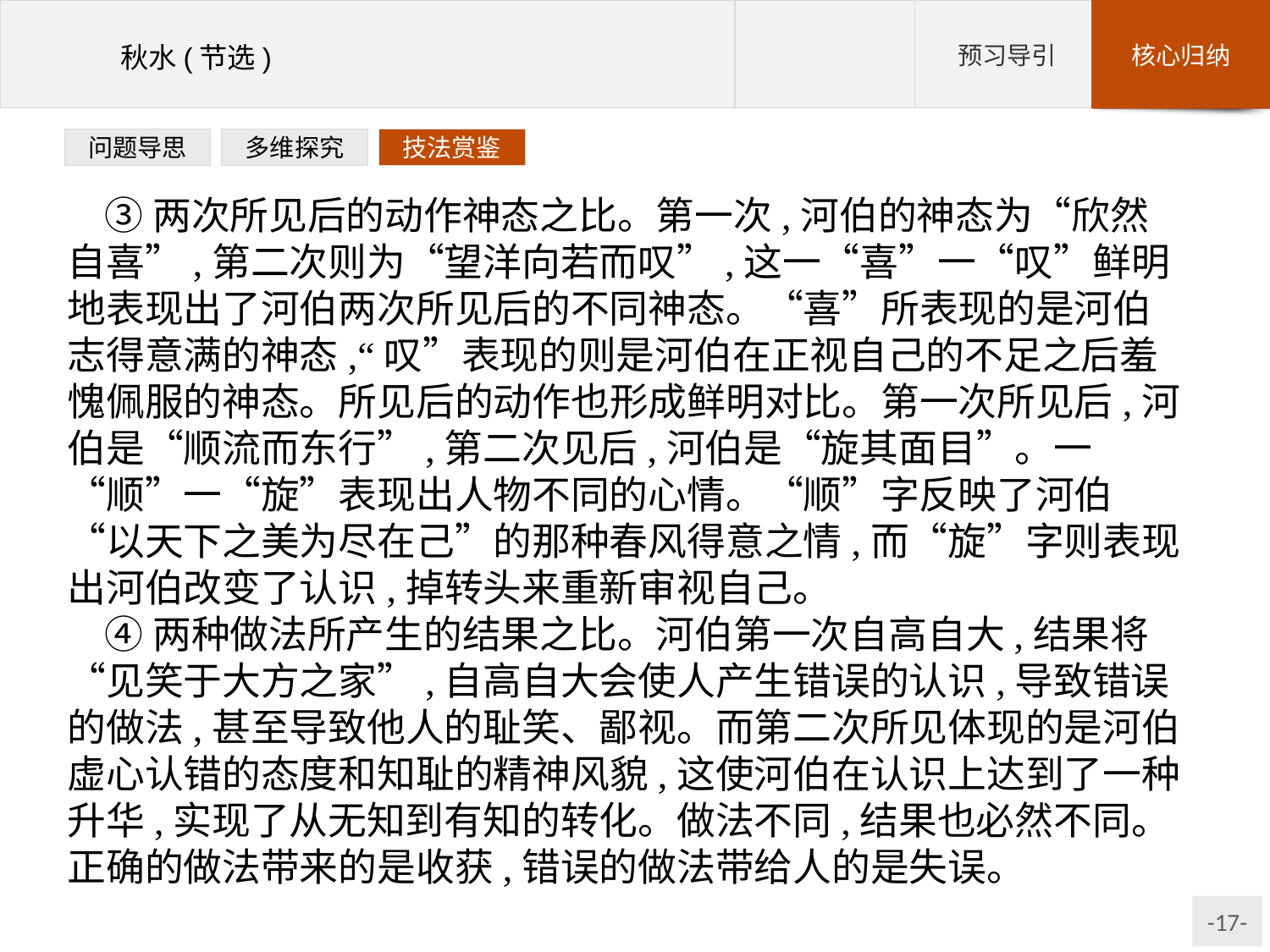

问题导思
多维探究
技法赏鉴
③两次所见后的动作神态之比。第一次,河伯的神态为“欣然自喜”,第二次则为“望洋向若而叹”,这一“喜”一“叹”鲜明地表现出了河伯两次所见后的不同神态。“喜”所表现的是河伯志得意满的神态,“叹”表现的则是河伯在正视自己的不足之后羞愧佩服的神态。所见后的动作也形成鲜明对比。第一次所见后,河伯是“顺流而东行”,第二次见后,河伯是“旋其面目”。一“顺”一“旋”表现出人物不同的心情。“顺”字反映了河伯“以天下之美为尽在己”的那种春风得意之情,而“旋”字则表现出河伯改变了认识,掉转头来重新审视自己。
④两种做法所产生的结果之比。河伯第一次自高自大,结果将“见笑于大方之家”,自高自大会使人产生错误的认识,导致错误的做法,甚至导致他人的耻笑、鄙视。而第二次所见体现的是河伯虚心认错的态度和知耻的精神风貌,这使河伯在认识上达到了一种升华,实现了从无知到有知的转化。做法不同,结果也必然不同。正确的做法带来的是收获,错误的做法带给人的是失误。